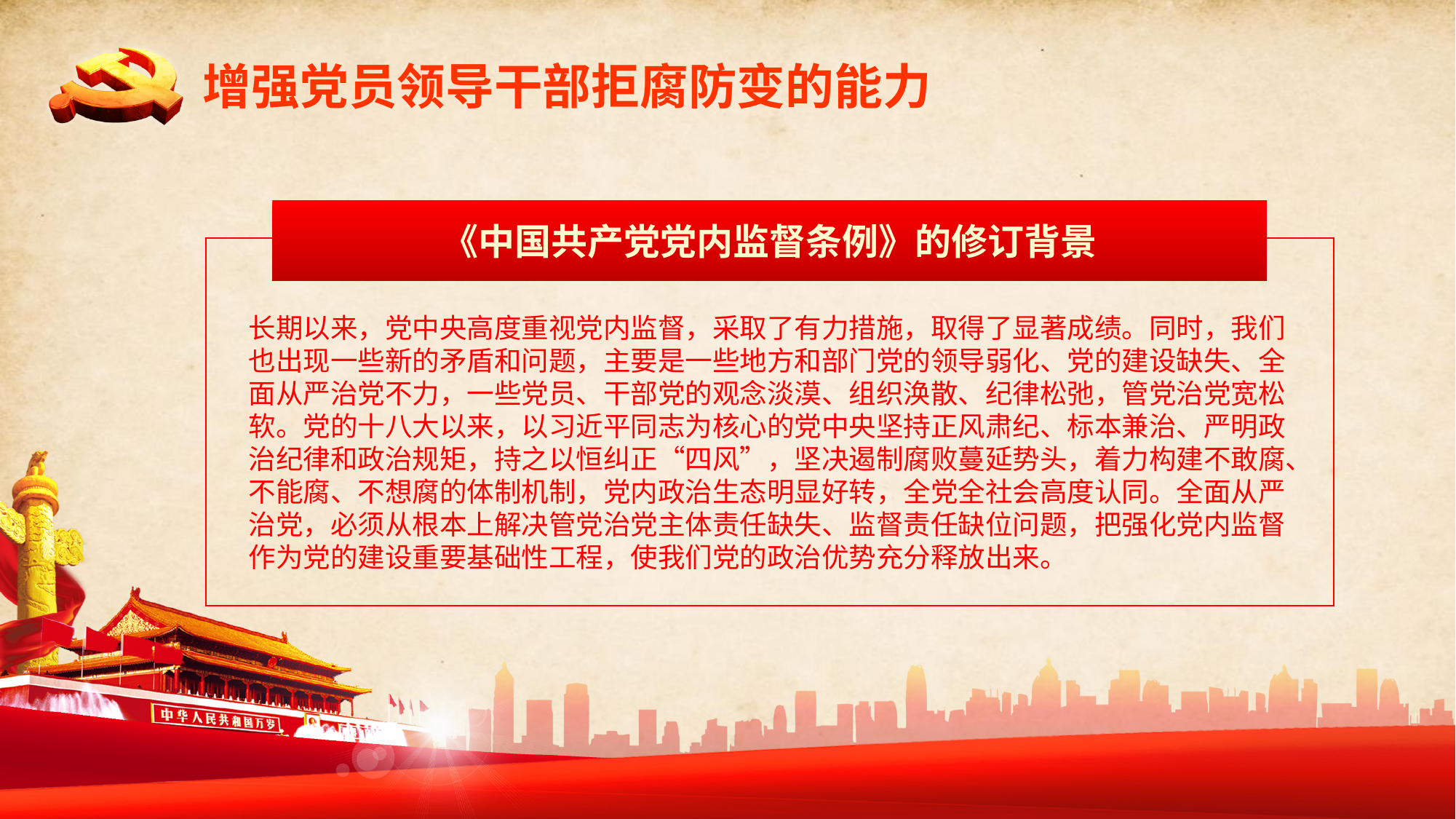

增强党员领导干部拒腐防变的能力
《中国共产党党内监督条例》的修订背景

长期以来，党中央高度重视党内监督，采取了有力措施，取得了显著成绩。同时，我们也出现一些新的矛盾和问题，主要是一些地方和部门党的领导弱化、党的建设缺失、全面从严治党不力，一些党员、干部党的观念淡漠、组织涣散、纪律松弛，管党治党宽松软。党的十八大以来，以习近平同志为核心的党中央坚持正风肃纪、标本兼治、严明政治纪律和政治规矩，持之以恒纠正“四风”，坚决遏制腐败蔓延势头，着力构建不敢腐、不能腐、不想腐的体制机制，党内政治生态明显好转，全党全社会高度认同。全面从严治党，必须从根本上解决管党治党主体责任缺失、监督责任缺位问题，把强化党内监督作为党的建设重要基础性工程，使我们党的政治优势充分释放出来。